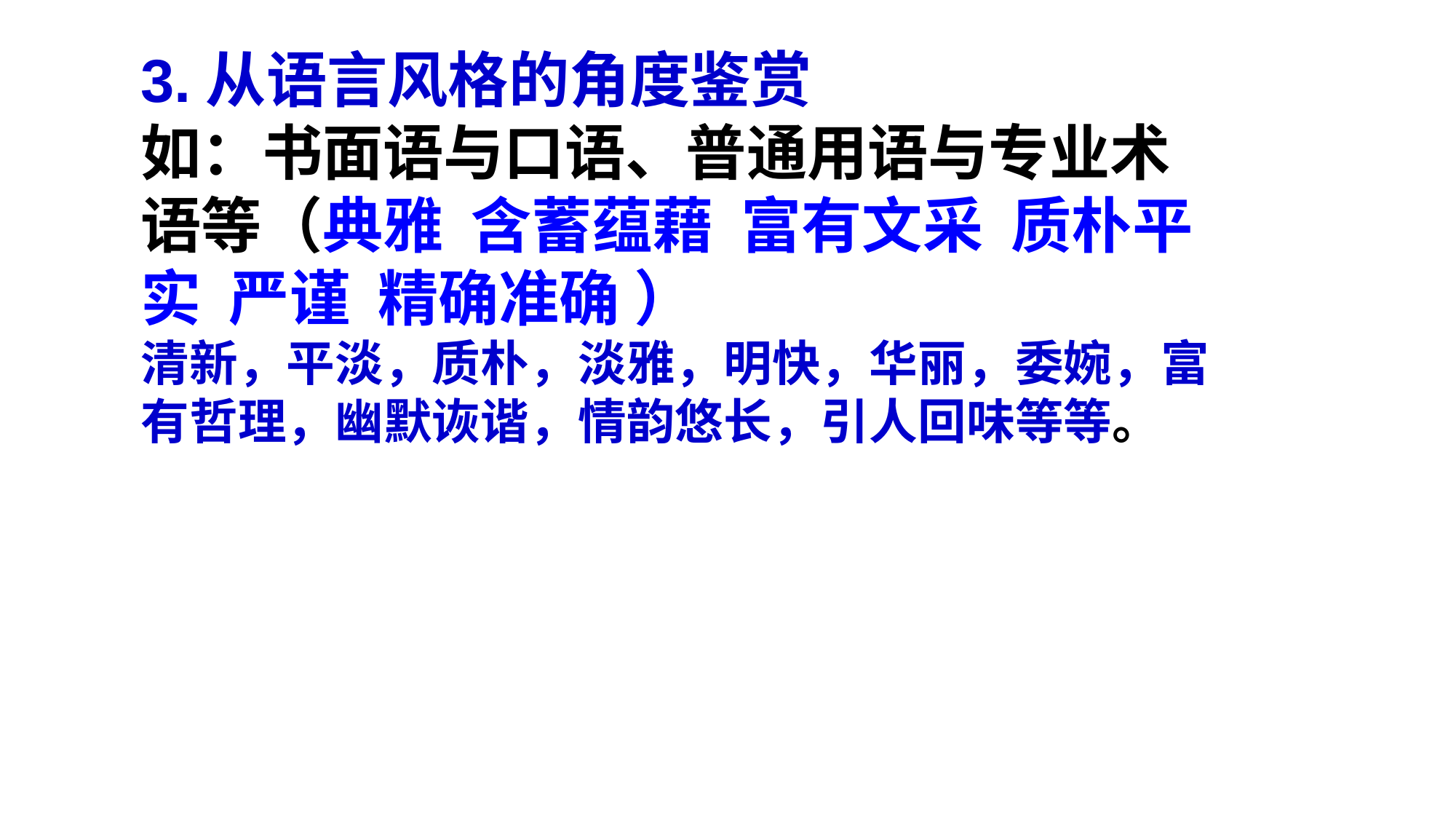

3.从语言风格的角度鉴赏
如：书面语与口语、普通用语与专业术语等（典雅  含蓄蕴藉  富有文采  质朴平实  严谨  精确准确 ）
清新，平淡，质朴，淡雅，明快，华丽，委婉，富有哲理，幽默诙谐，情韵悠长，引人回味等等。